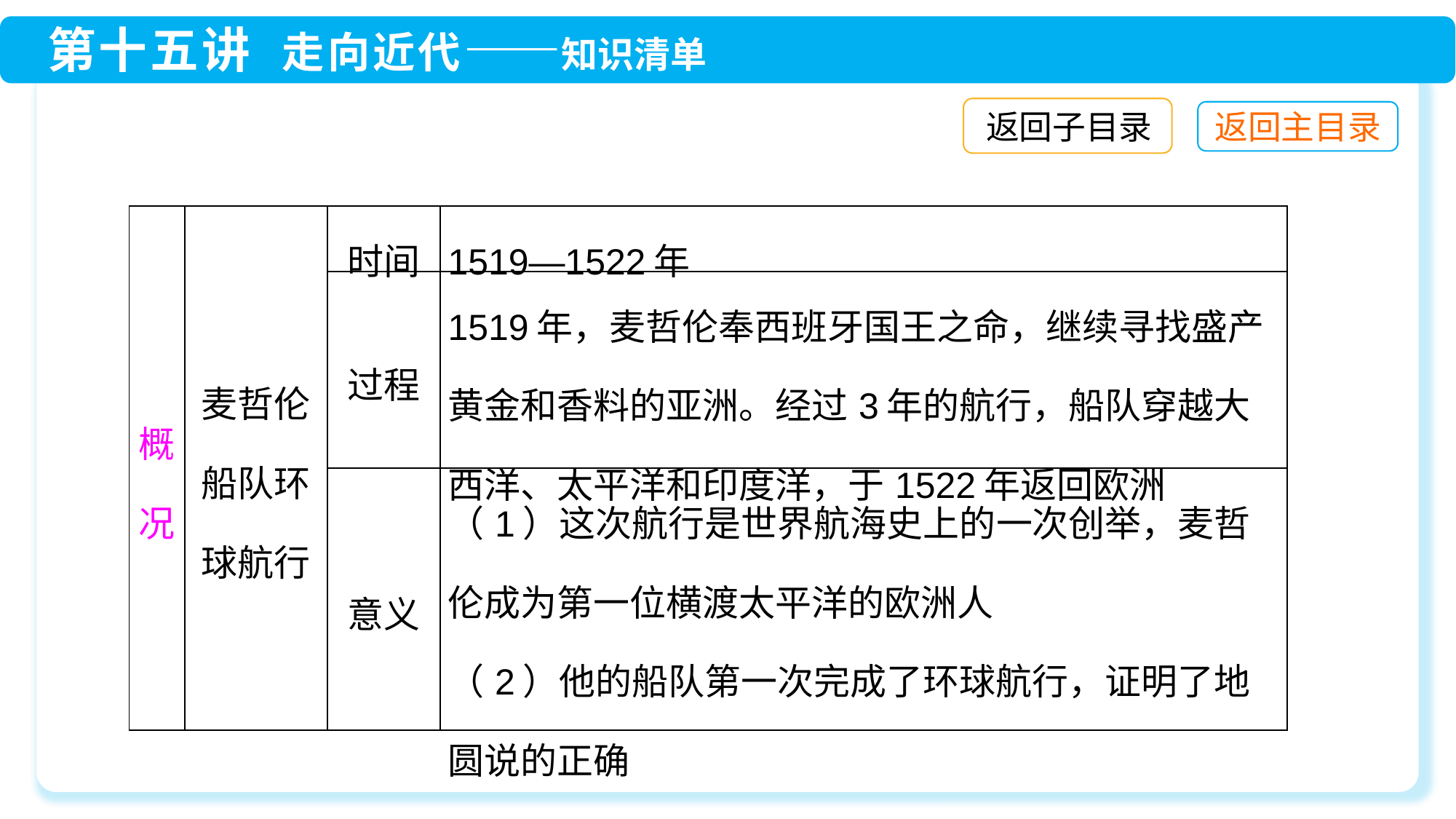

返回子目录
| 概况 | 麦哲伦船队环球航行 | 时间 | 1519—1522年 |
| --- | --- | --- | --- |
|  |  | 过程 | 1519年，麦哲伦奉西班牙国王之命，继续寻找盛产黄金和香料的亚洲。经过3年的航行，船队穿越大西洋、太平洋和印度洋，于1522年返回欧洲 |
|  |  | 意义 | （1）这次航行是世界航海史上的一次创举，麦哲伦成为第一位横渡太平洋的欧洲人 （2）他的船队第一次完成了环球航行，证明了地圆说的正确 |